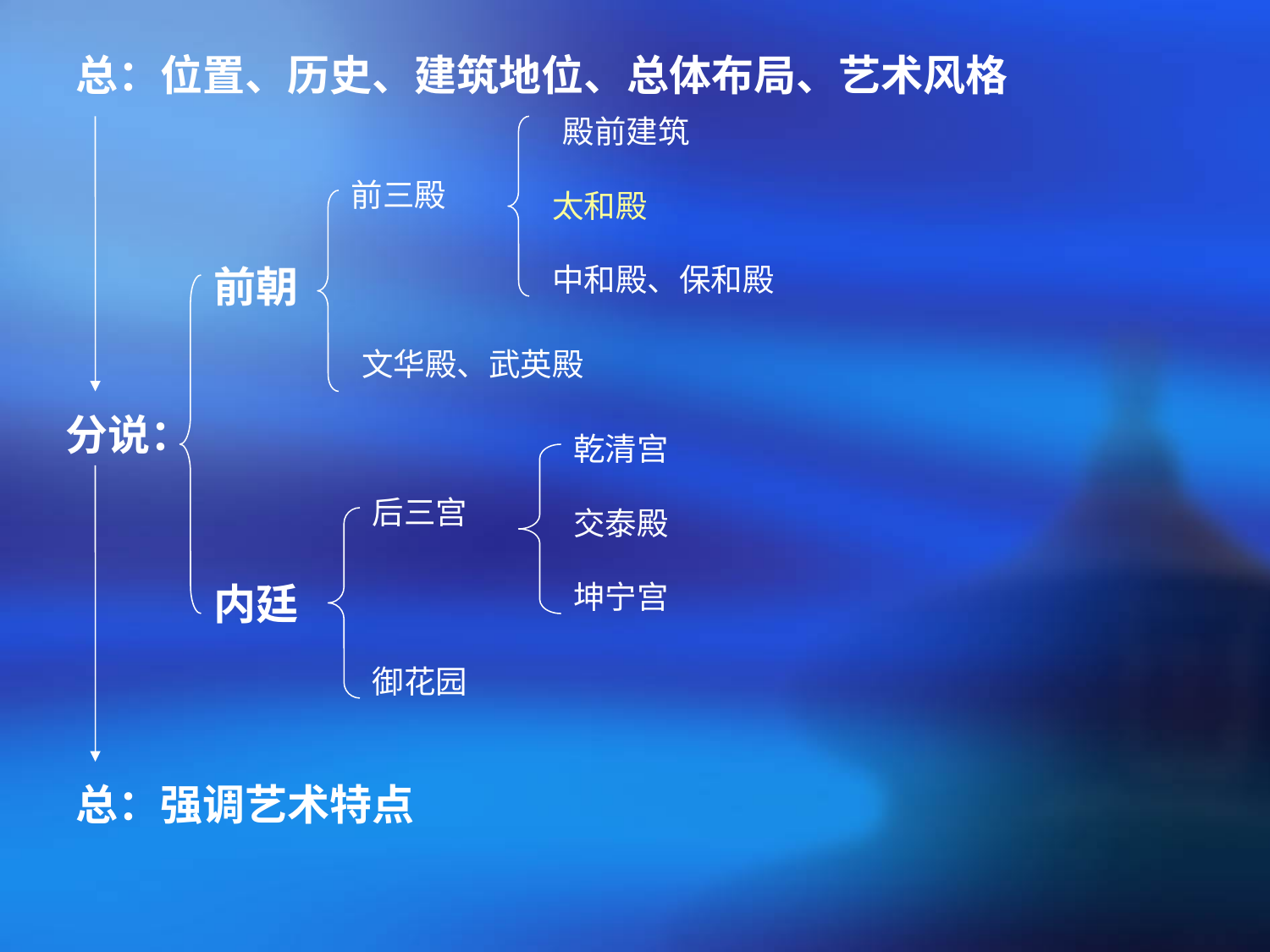

总：位置、历史、建筑地位、总体布局、艺术风格
殿前建筑

前三殿
太和殿

前朝
中和殿、保和殿

文华殿、武英殿
分说：
乾清宫

后三宫
交泰殿

内廷
坤宁宫
御花园
总：强调艺术特点